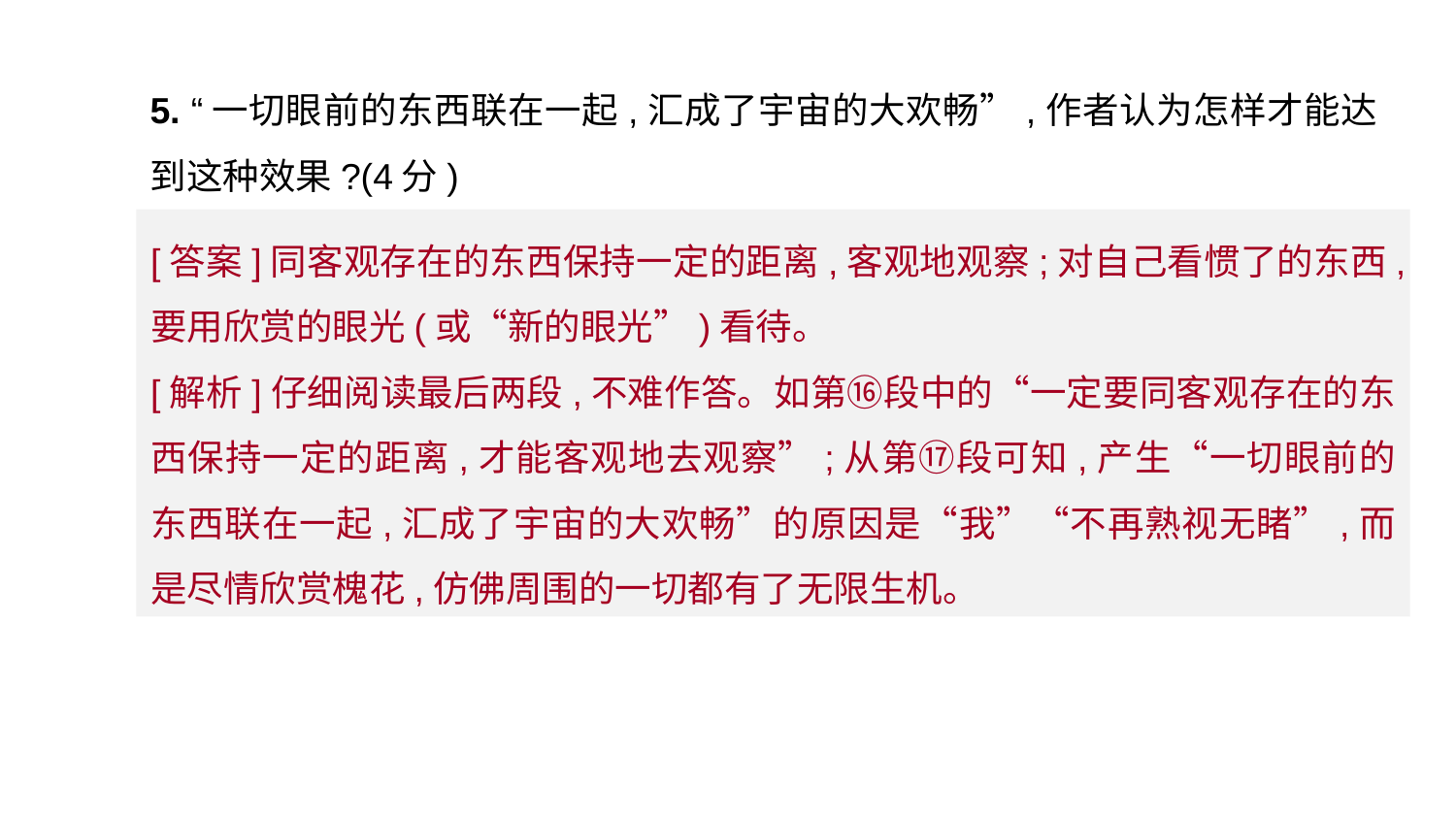

5. “一切眼前的东西联在一起,汇成了宇宙的大欢畅”,作者认为怎样才能达到这种效果?(4分)

[答案]同客观存在的东西保持一定的距离,客观地观察;对自己看惯了的东西,要用欣赏的眼光(或“新的眼光”)看待。
[解析]仔细阅读最后两段,不难作答。如第⑯段中的“一定要同客观存在的东西保持一定的距离,才能客观地去观察”;从第⑰段可知,产生“一切眼前的东西联在一起,汇成了宇宙的大欢畅”的原因是“我”“不再熟视无睹”,而是尽情欣赏槐花,仿佛周围的一切都有了无限生机。